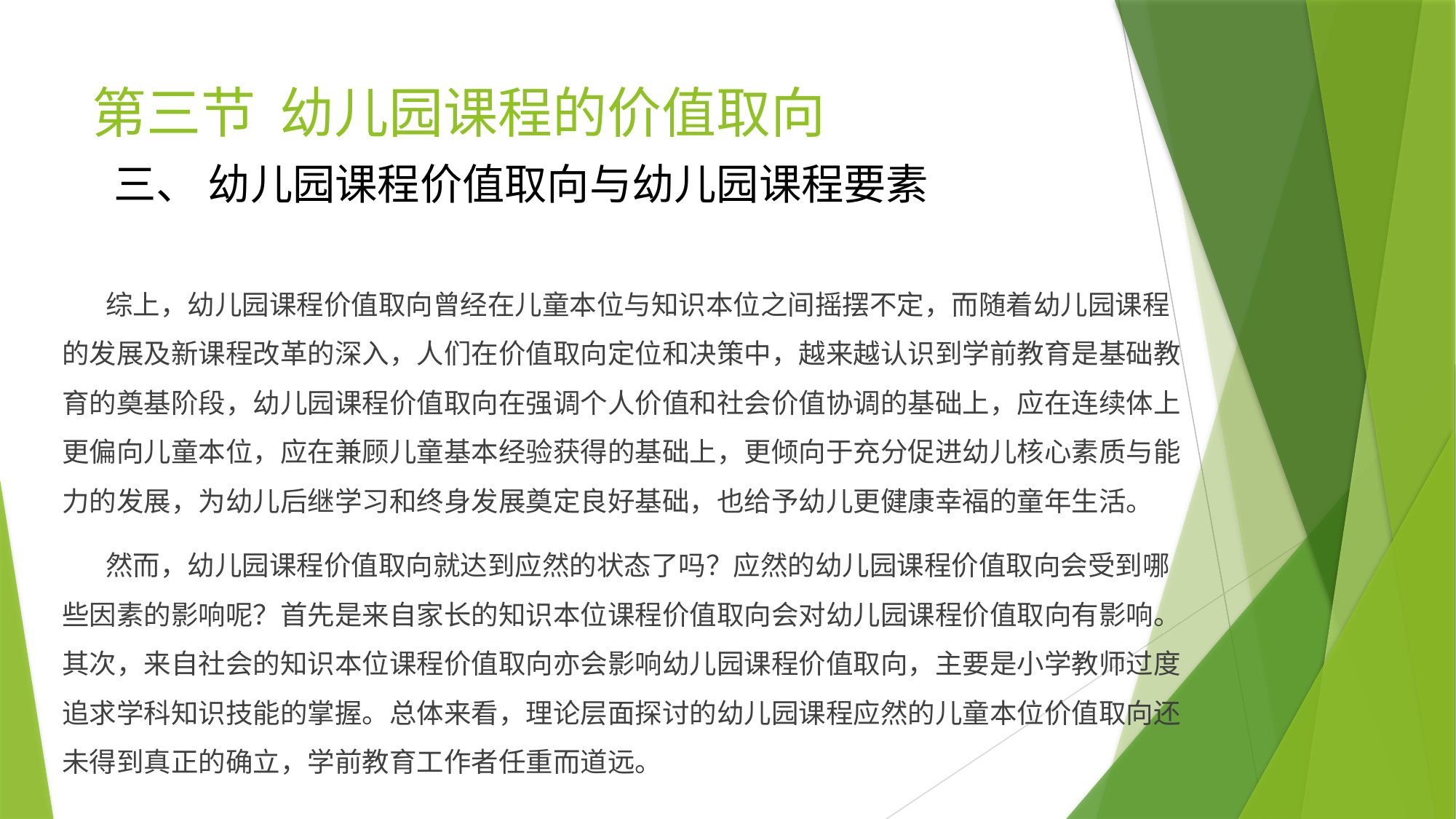

# 第三节  幼儿园课程的价值取向
三、 幼儿园课程价值取向与幼儿园课程要素
      综上，幼儿园课程价值取向曾经在儿童本位与知识本位之间摇摆不定，而随着幼儿园课程的发展及新课程改革的深入，人们在价值取向定位和决策中，越来越认识到学前教育是基础教育的奠基阶段，幼儿园课程价值取向在强调个人价值和社会价值协调的基础上，应在连续体上更偏向儿童本位，应在兼顾儿童基本经验获得的基础上，更倾向于充分促进幼儿核心素质与能力的发展，为幼儿后继学习和终身发展奠定良好基础，也给予幼儿更健康幸福的童年生活。
      然而，幼儿园课程价值取向就达到应然的状态了吗？应然的幼儿园课程价值取向会受到哪些因素的影响呢？首先是来自家长的知识本位课程价值取向会对幼儿园课程价值取向有影响。其次，来自社会的知识本位课程价值取向亦会影响幼儿园课程价值取向，主要是小学教师过度追求学科知识技能的掌握。总体来看，理论层面探讨的幼儿园课程应然的儿童本位价值取向还未得到真正的确立，学前教育工作者任重而道远。